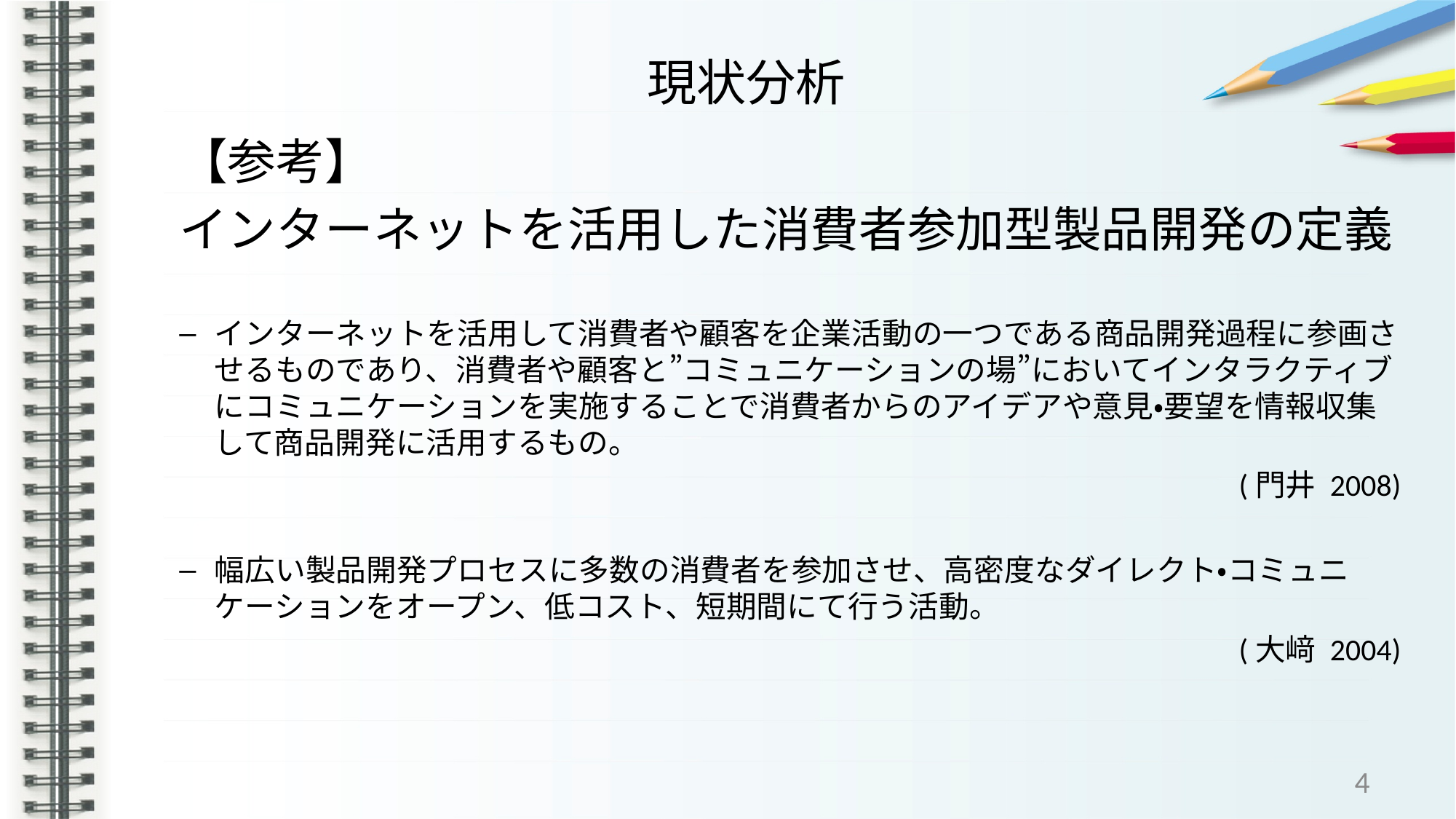

# 現状分析
【参考】
インターネットを活用した消費者参加型製品開発の定義

インターネットを活用して消費者や顧客を企業活動の一つである商品開発過程に参画させるものであり、消費者や顧客と”コミュニケーションの場”においてインタラクティブにコミュニケーションを実施することで消費者からのアイデアや意見・要望を情報収集して商品開発に活用するもの。
(門井 2008)

幅広い製品開発プロセスに多数の消費者を参加させ、高密度なダイレクト・コミュニケーションをオープン、低コスト、短期間にて行う活動。
(大﨑 2004)

4